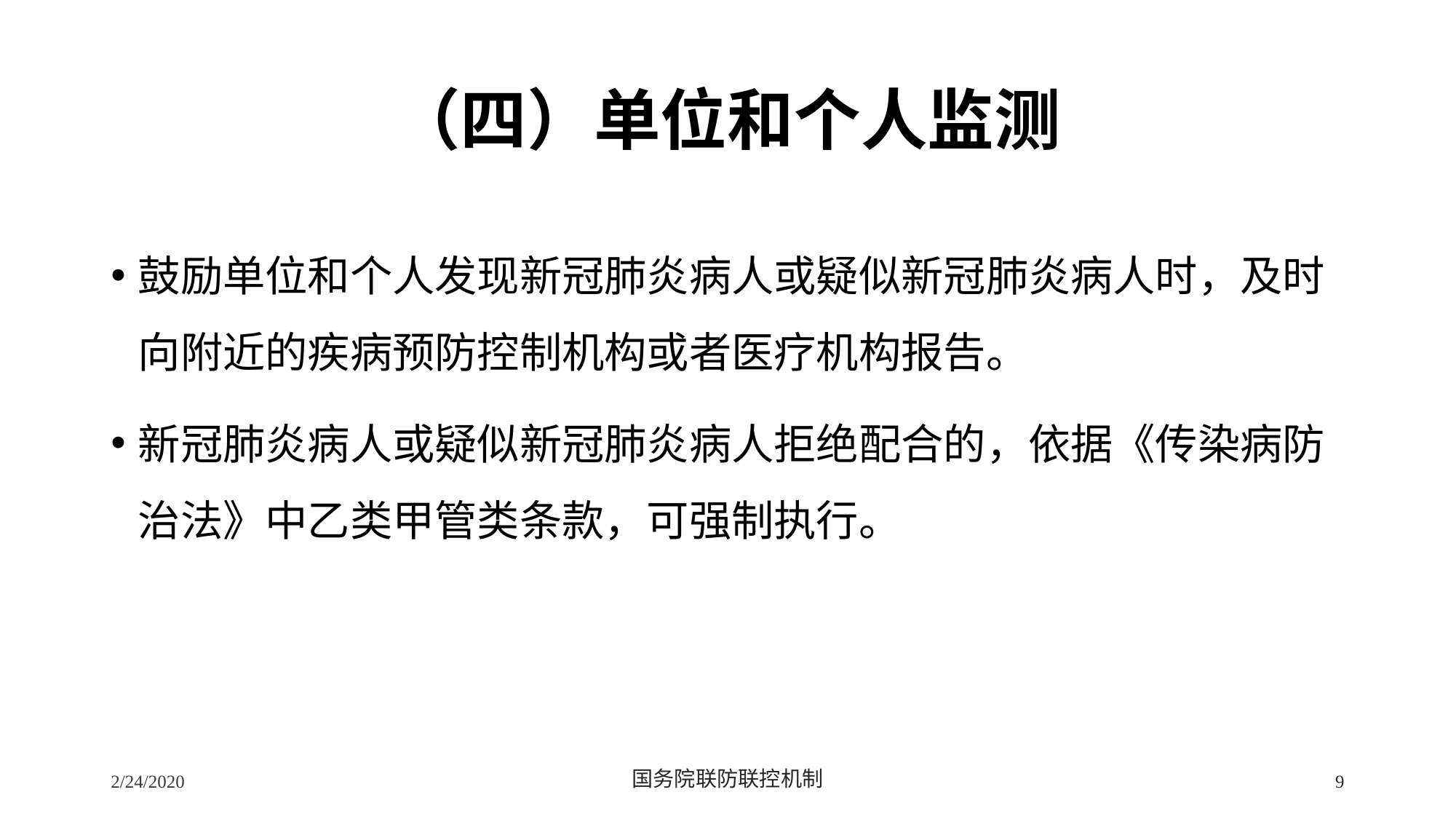

# （四）单位和个人监测
鼓励单位和个人发现新冠肺炎病人或疑似新冠肺炎病人时，及时向附近的疾病预防控制机构或者医疗机构报告。
新冠肺炎病人或疑似新冠肺炎病人拒绝配合的，依据《传染病防治法》中乙类甲管类条款，可强制执行。
2/24/2020
国务院联防联控机制
9